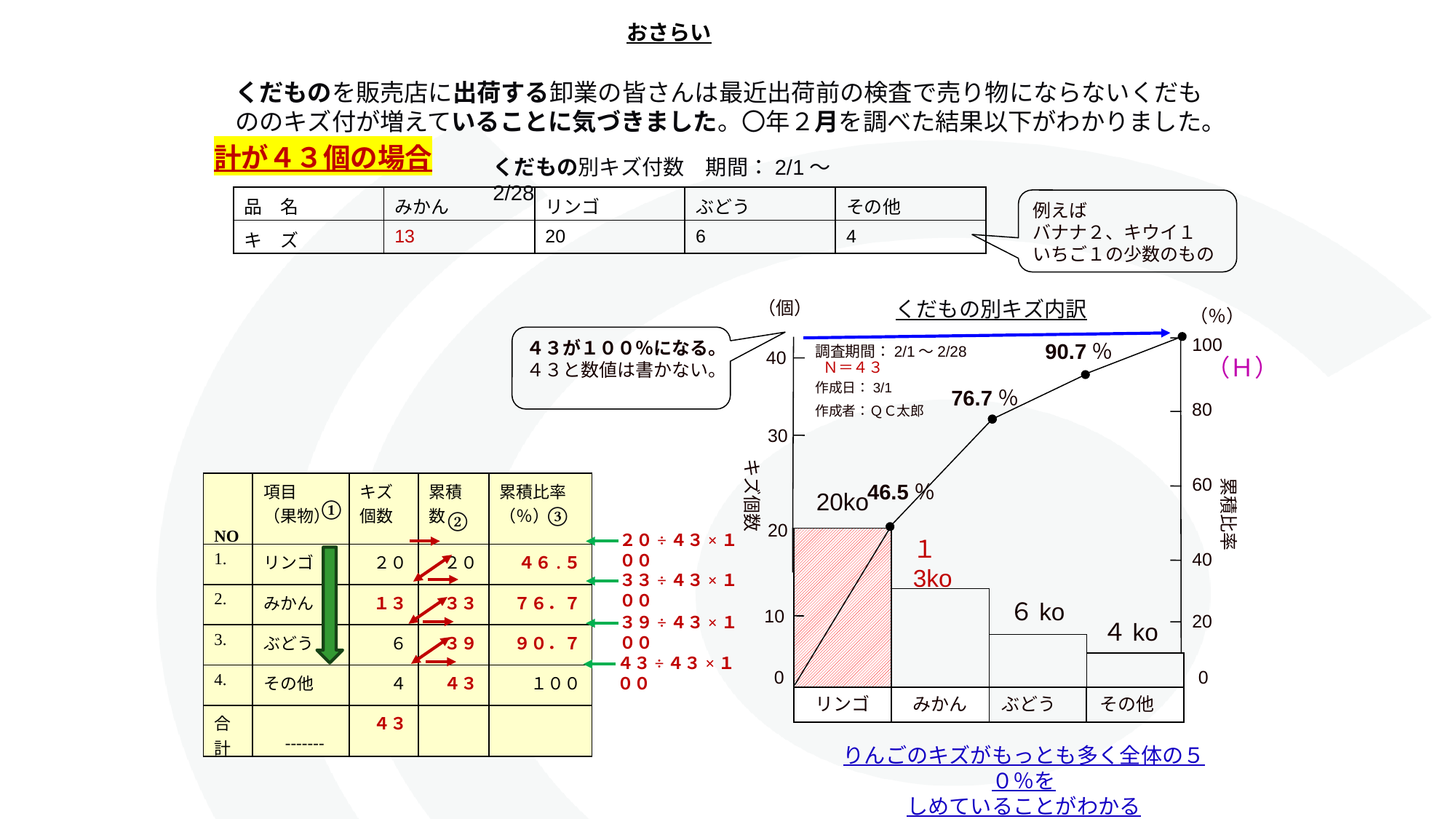

おさらい
くだものを販売店に出荷する卸業の皆さんは最近出荷前の検査で売り物にならないくだもののキズ付が増えていることに気づきました。〇年２月を調べた結果以下がわかりました。
計が４３個の場合
くだもの別キズ付数　期間：2/1～2/28
| 品　名 | みかん | リンゴ | ぶどう | その他 |
| --- | --- | --- | --- | --- |
| キ　ズ | 13 | 20 | 6 | 4 |
例えば
バナナ２、キウイ１
いちご１の少数のもの
くだもの別キズ内訳
（個）
（％）
４３が１００％になる。
４３と数値は書かない。
100
90.7％

調査期間：2/1～2/28

40
（Ｈ）
　Ｎ＝４３

作成日：3/1
作成者：ＱＣ太郎

76.7％
80

30

キズ個数
60
累積比率
| NO | 項目　　（果物） | キズ 個数 | 累積数 | 累積比率 （％） |
| --- | --- | --- | --- | --- |
| 1. | リンゴ | ２０ | ２０ | ４６.５ |
| 2. | みかん | １３ | ３３ | ７６．７ |
| 3. | ぶどう | ６ | ３９ | ９０．７ |
| 4. | その他 | ４ | ４３ | １００ |
| 合計 | ------- | ４３ |  |  |
46.5％
20ko

①
③
②
20
２０÷４３×１００
３３÷４３×１００
３９÷４３×１００
４３÷４３×１００

１3ko

40

６ko
10
20
４ko

　0
　0
リンゴ
みかん
ぶどう
その他
XXXX
りんごのキズがもっとも多く全体の５０％を
しめていることがわかる